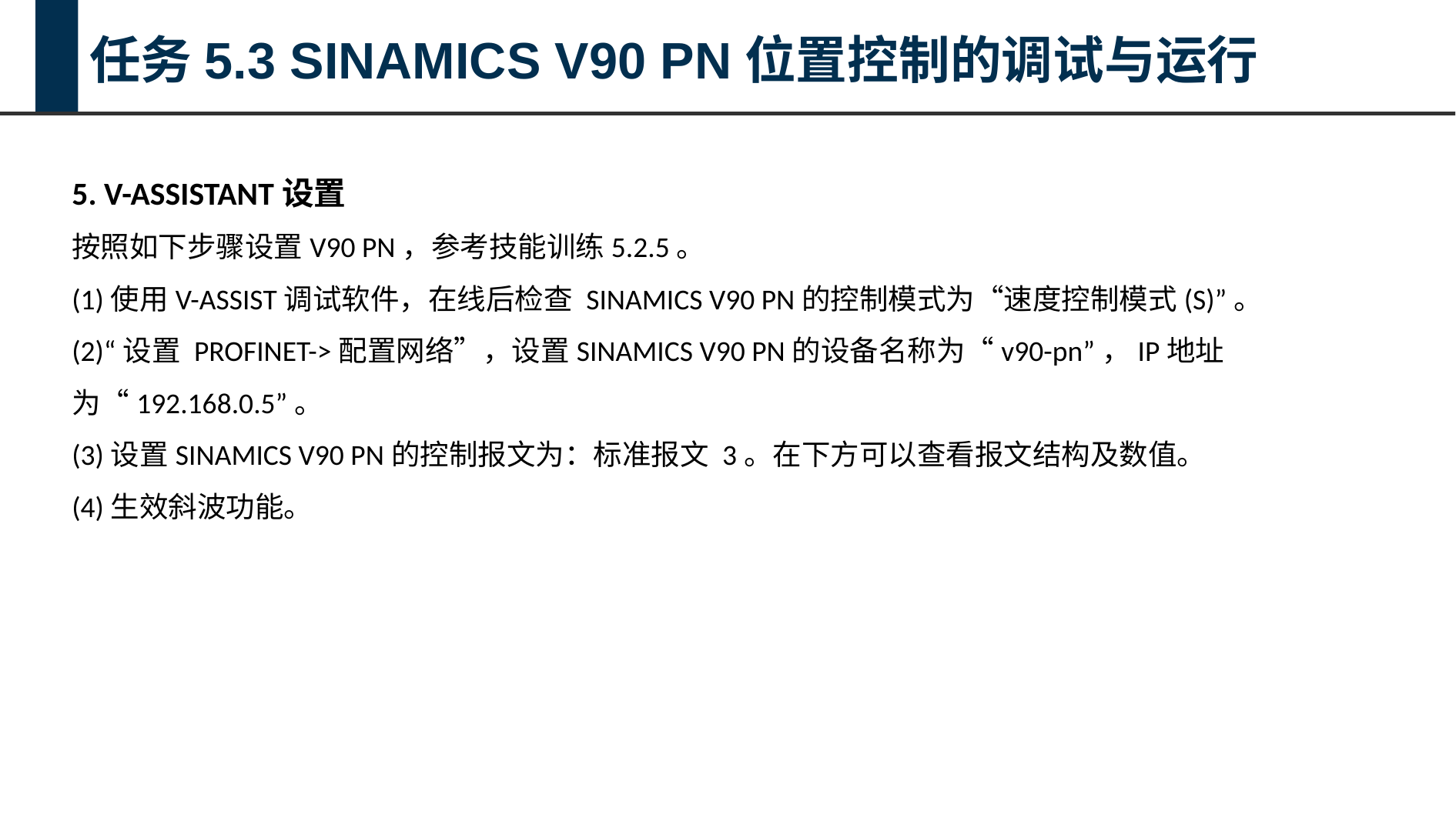

任务5.3 SINAMICS V90 PN位置控制的调试与运行
5. V-ASSISTANT设置
按照如下步骤设置V90 PN，参考技能训练5.2.5。
(1)使用V-ASSIST调试软件，在线后检查 SINAMICS V90 PN的控制模式为“速度控制模式(S)”。
(2)“设置 PROFINET->配置网络”，设置SINAMICS V90 PN的设备名称为“v90-pn”，IP地址为“192.168.0.5”。
(3)设置SINAMICS V90 PN的控制报文为：标准报文 3。在下方可以查看报文结构及数值。
(4)生效斜波功能。